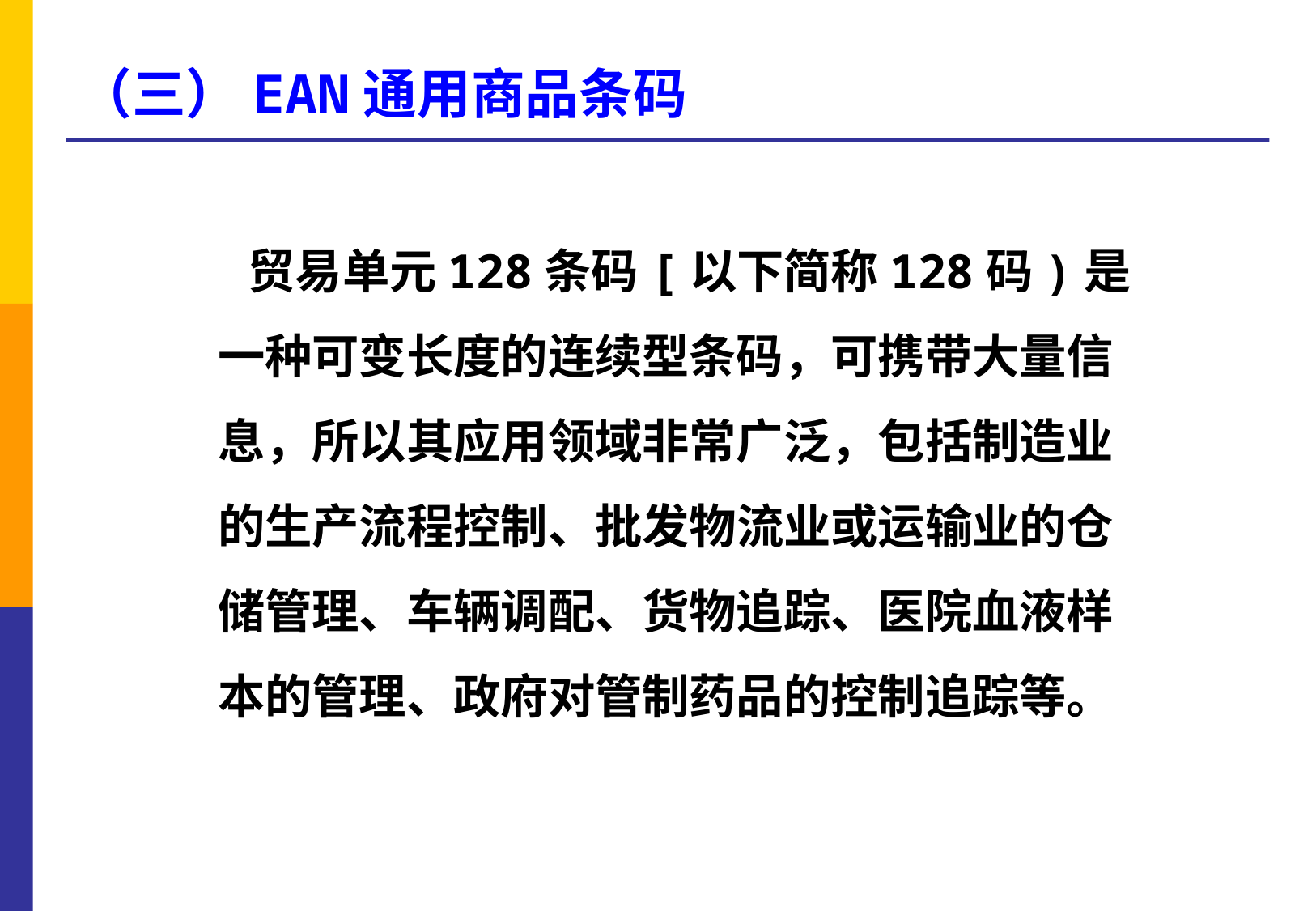

# （三）EAN通用商品条码
      贸易单元128条码[以下简称128码)是一种可变长度的连续型条码，可携带大量信息，所以其应用领域非常广泛，包括制造业的生产流程控制、批发物流业或运输业的仓储管理、车辆调配、货物追踪、医院血液样本的管理、政府对管制药品的控制追踪等。